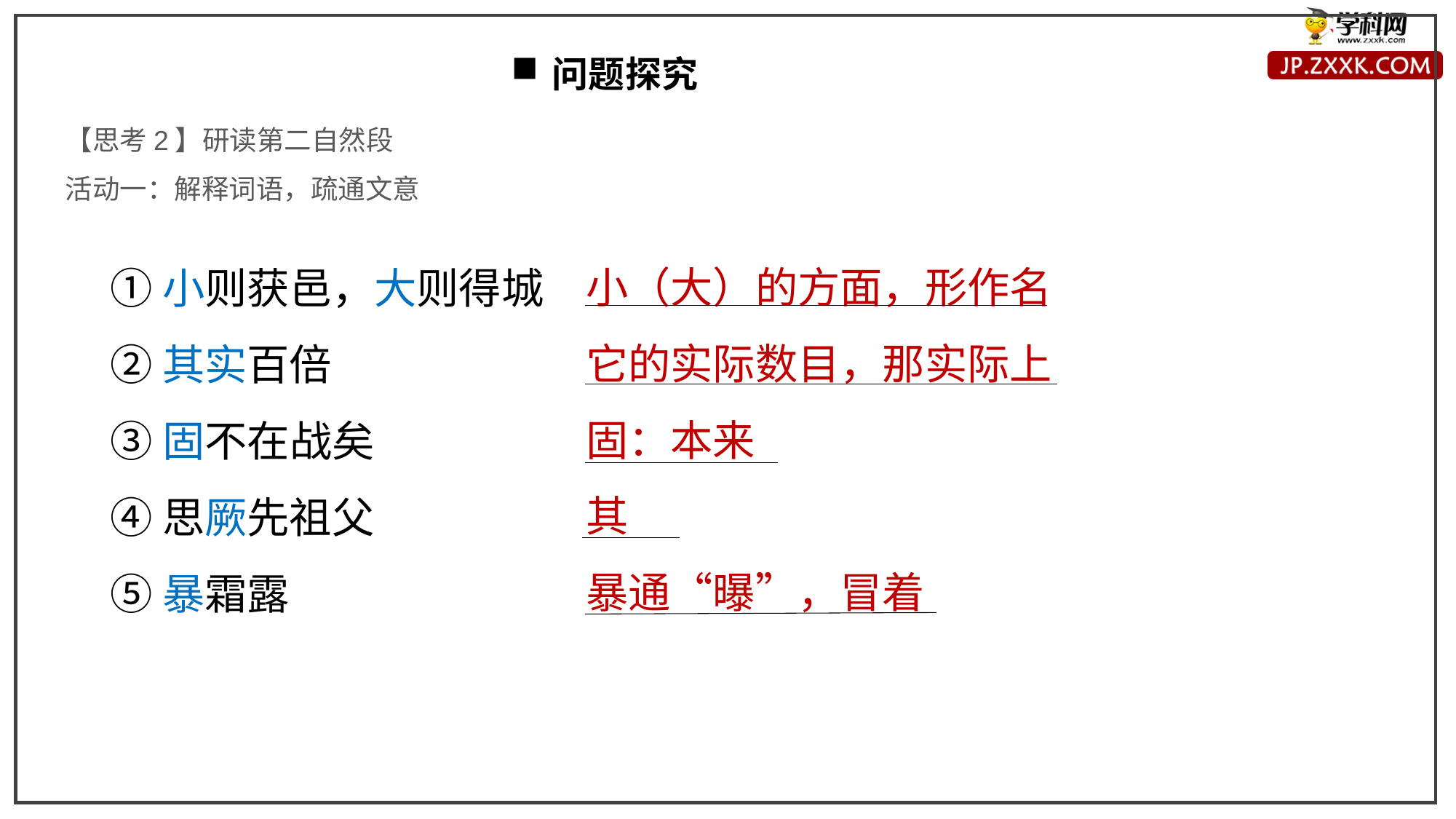

问题探究
【思考2】研读第二自然段
活动一：解释词语，疏通文意

小（大）的方面，形作名
它的实际数目，那实际上
固：本来
其
暴通“曝”，冒着
①小则获邑，大则得城
②其实百倍
③固不在战矣
④思厥先祖父
⑤暴霜露